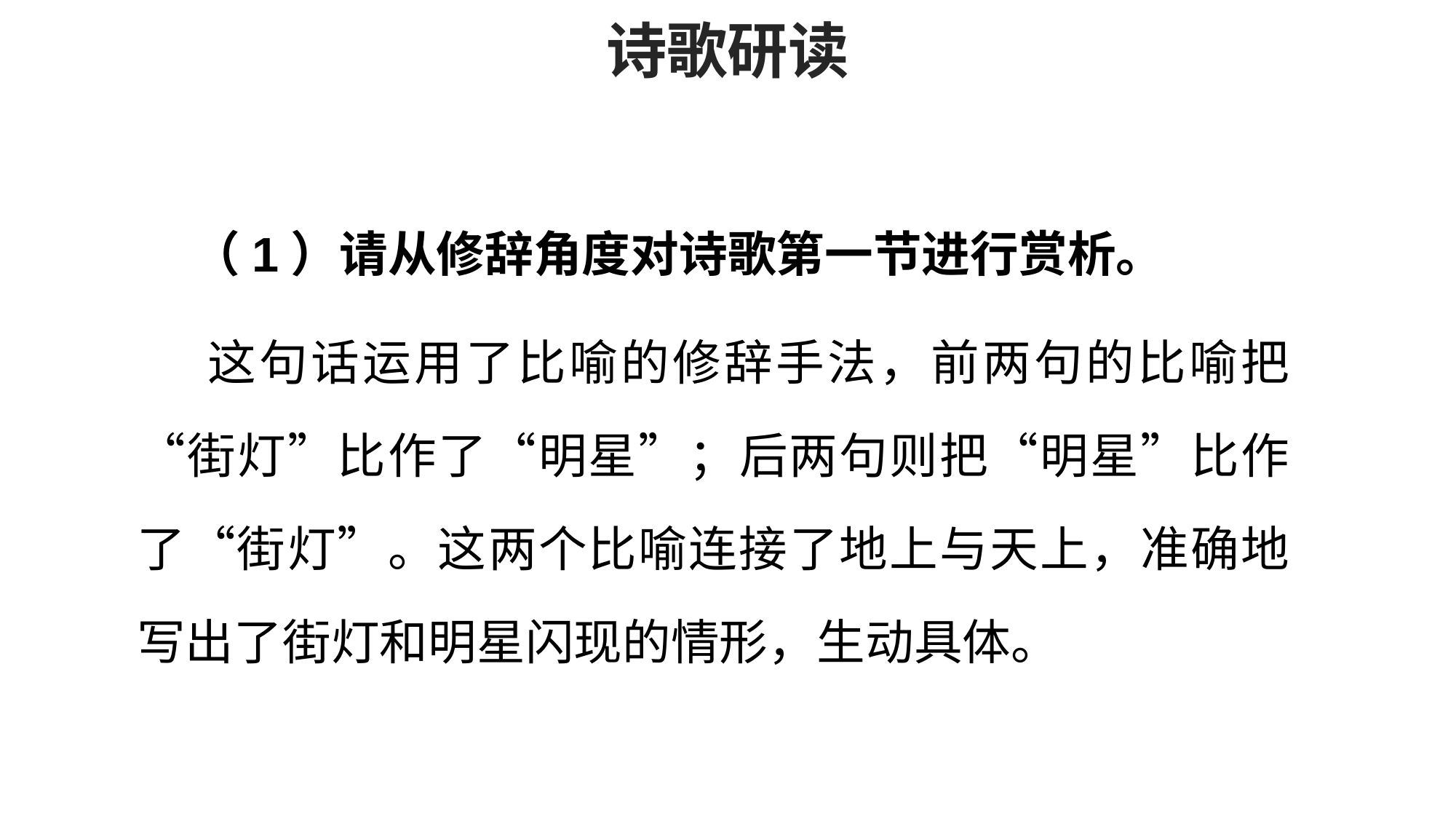

诗歌研读
    （1）请从修辞角度对诗歌第一节进行赏析。
    这句话运用了比喻的修辞手法，前两句的比喻把“街灯”比作了“明星”；后两句则把“明星”比作了“街灯”。这两个比喻连接了地上与天上，准确地写出了街灯和明星闪现的情形，生动具体。